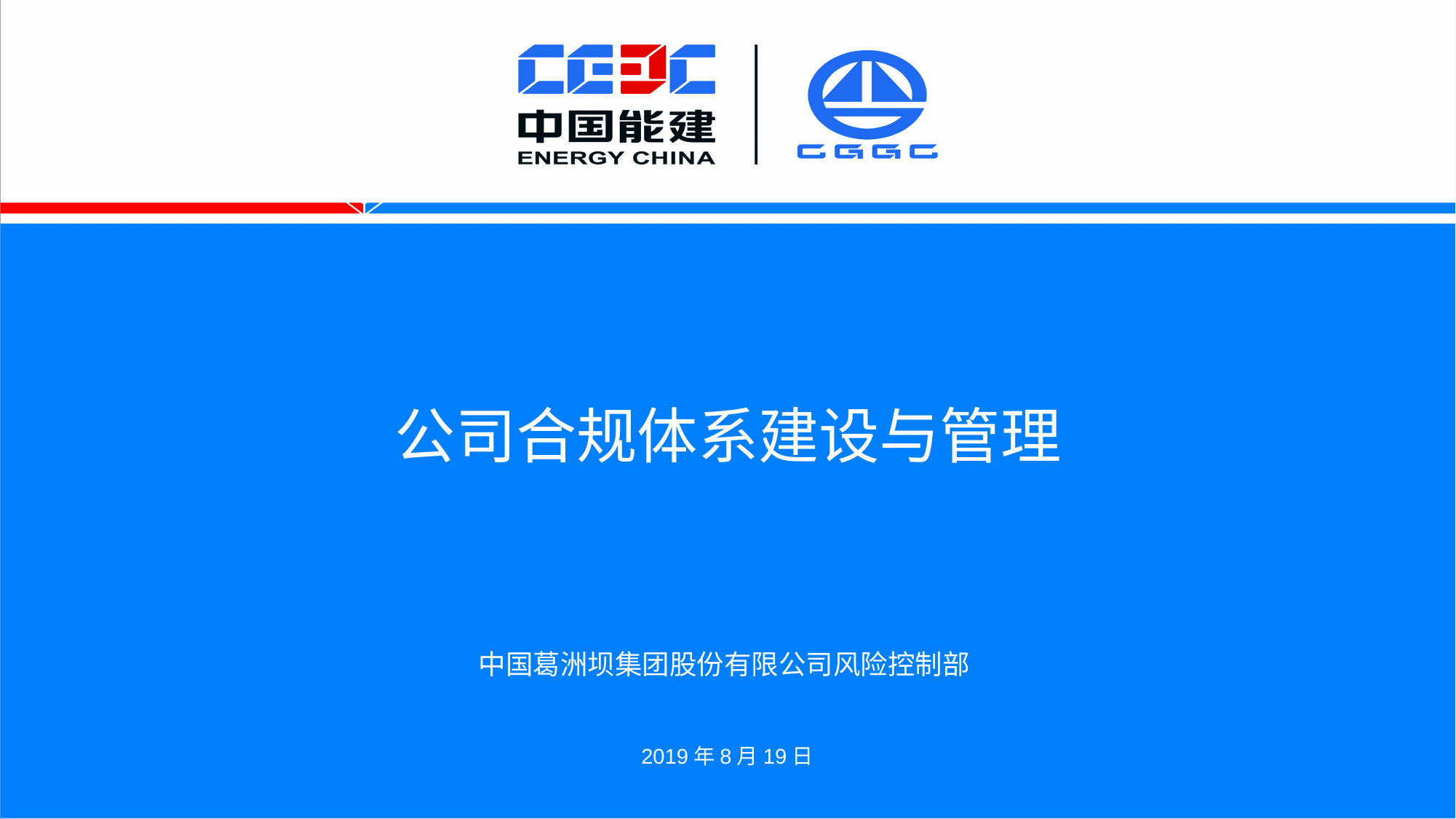

# 公司合规体系建设与管理
中国葛洲坝集团股份有限公司风险控制部
2019年8月19日